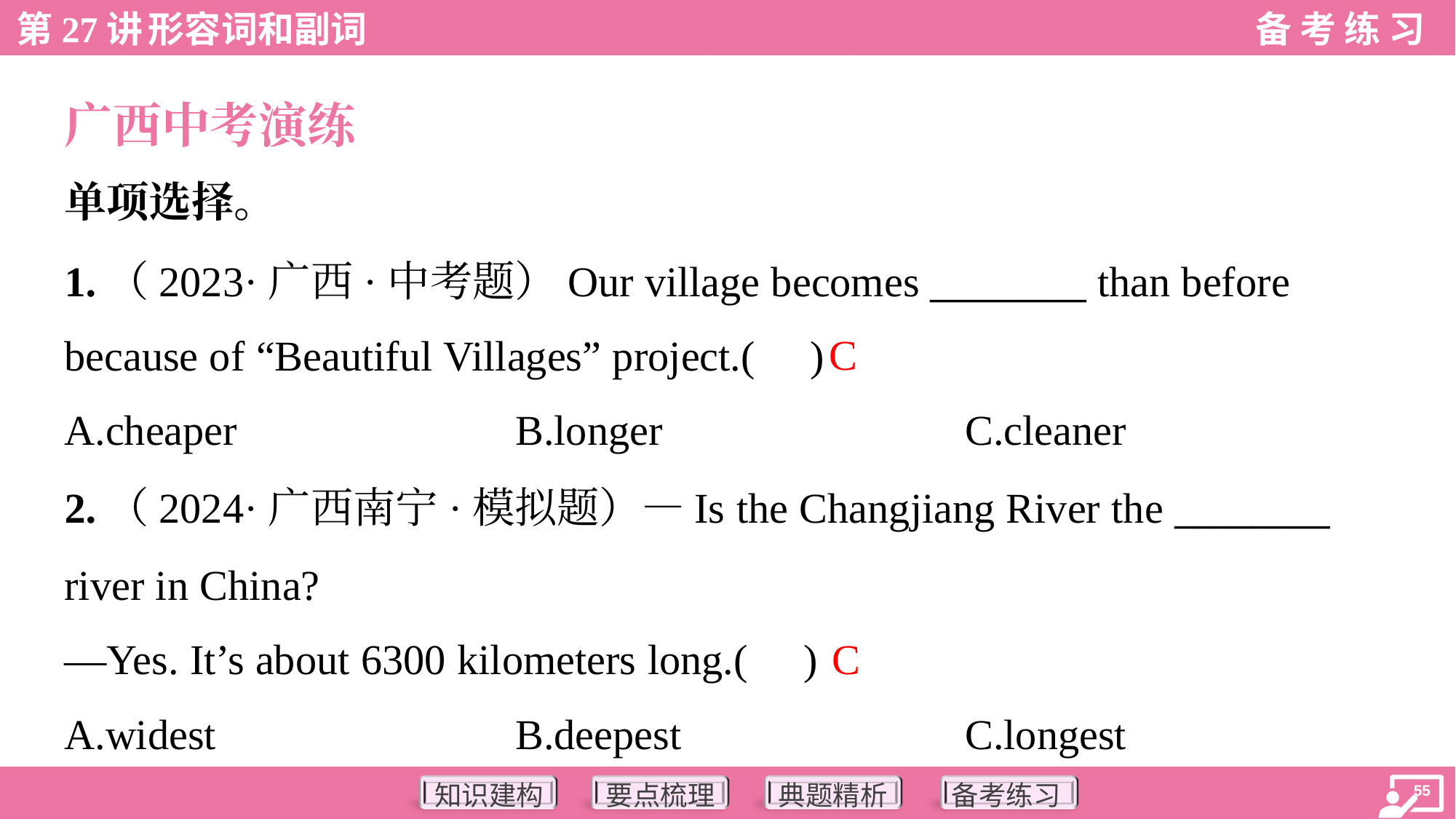

广西中考演练
单项选择。
1.（2023·广西·中考题）Our village becomes ________ than before
because of “Beautiful Villages” project.(     )
C
A.cheaper	B.longer	C.cleaner
2.（2024·广西南宁·模拟题）—Is the Changjiang River the ________
river in China?
—Yes. It’s about 6300 kilometers long.(     )
C
A.widest	B.deepest	C.longest